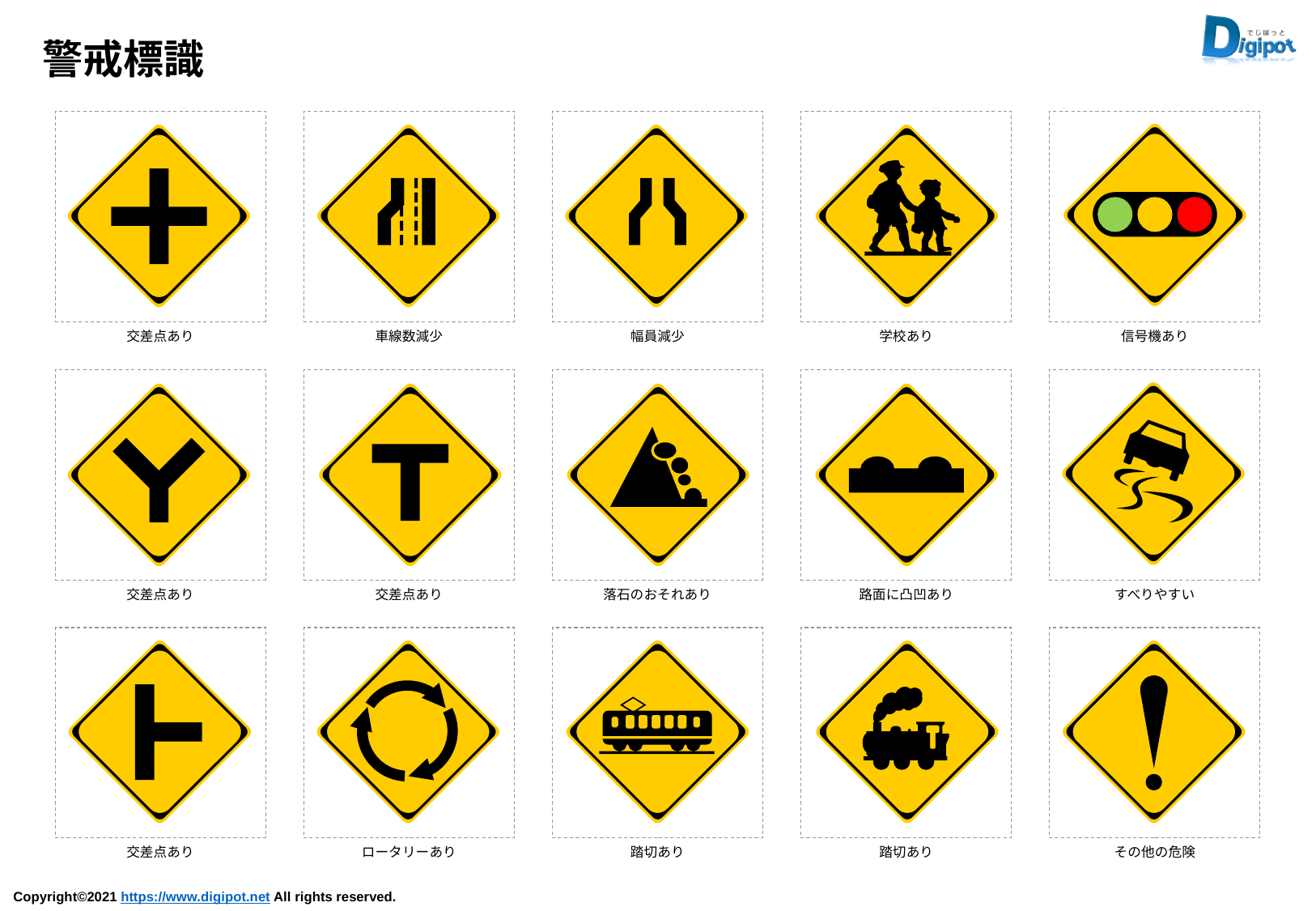

警戒標識

交差点あり
車線数減少
幅員減少
学校あり
信号機あり

交差点あり
交差点あり
落石のおそれあり
路面に凸凹あり
すべりやすい

交差点あり
ロータリーあり
踏切あり
踏切あり
その他の危険